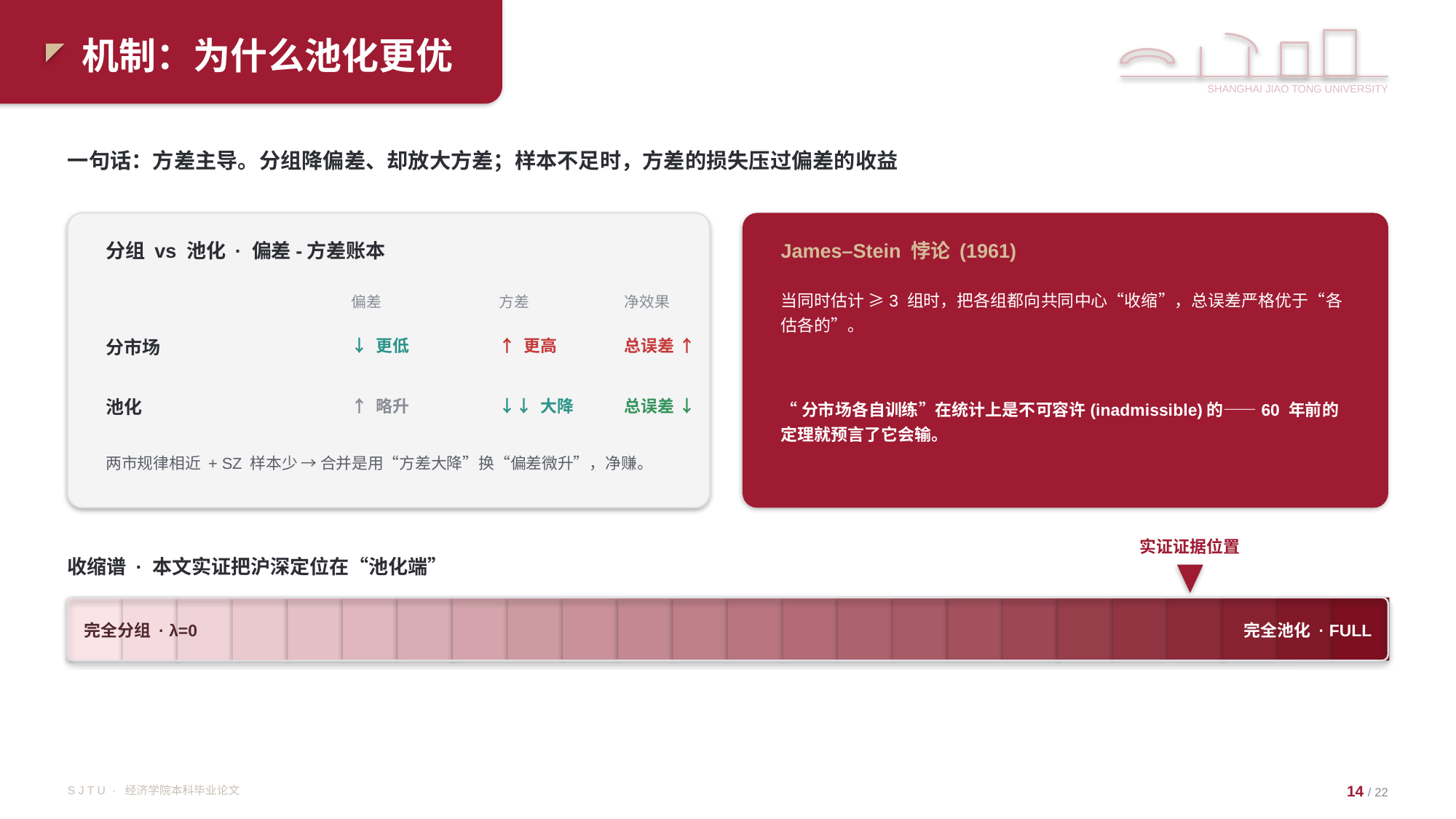

机制：为什么池化更优

SHANGHAI JIAO TONG UNIVERSITY
一句话：方差主导。分组降偏差、却放大方差；样本不足时，方差的损失压过偏差的收益

分组 vs 池化 · 偏差-方差账本
James–Stein 悖论 (1961)
当同时估计 ≥3 组时，把各组都向共同中心“收缩”，总误差严格优于“各估各的”。

偏差
方差
净效果
分市场
↓ 更低
↑ 更高
总误差 ↑
池化
↑ 略升
↓↓ 大降
总误差 ↓
“分市场各自训练”在统计上是不可容许(inadmissible)的——60 年前的定理就预言了它会输。
两市规律相近 + SZ 样本少 → 合并是用“方差大降”换“偏差微升”，净赚。
实证证据位置
收缩谱 · 本文实证把沪深定位在“池化端”

完全分组 · λ=0

完全池化 · FULL

S J T U  ·  经济学院本科毕业论文
14 / 22